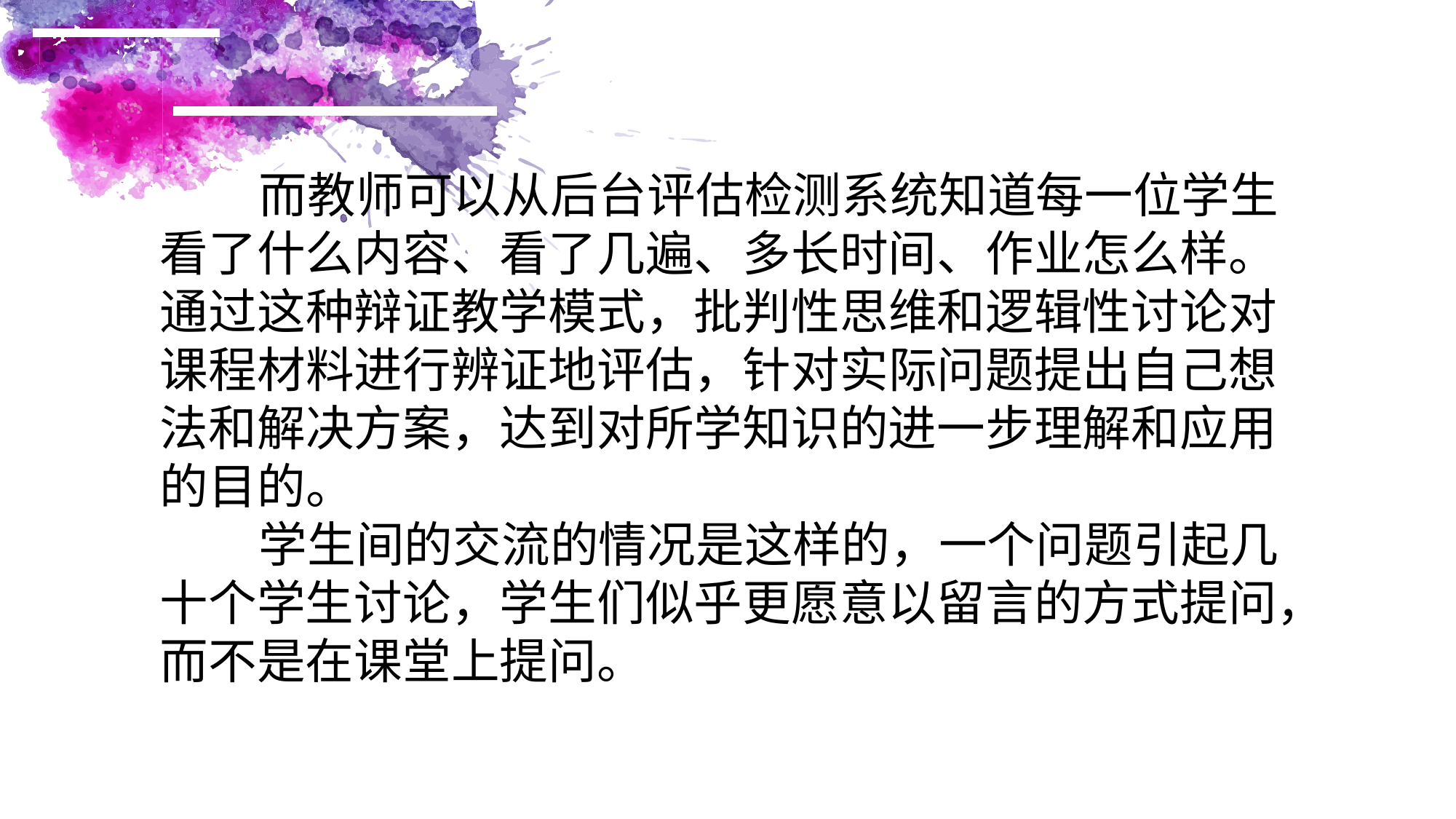

而教师可以从后台评估检测系统知道每一位学生看了什么内容、看了几遍、多长时间、作业怎么样。通过这种辩证教学模式，批判性思维和逻辑性讨论对课程材料进行辨证地评估，针对实际问题提出自己想法和解决方案，达到对所学知识的进一步理解和应用的目的。
        学生间的交流的情况是这样的，一个问题引起几十个学生讨论，学生们似乎更愿意以留言的方式提问，而不是在课堂上提问。